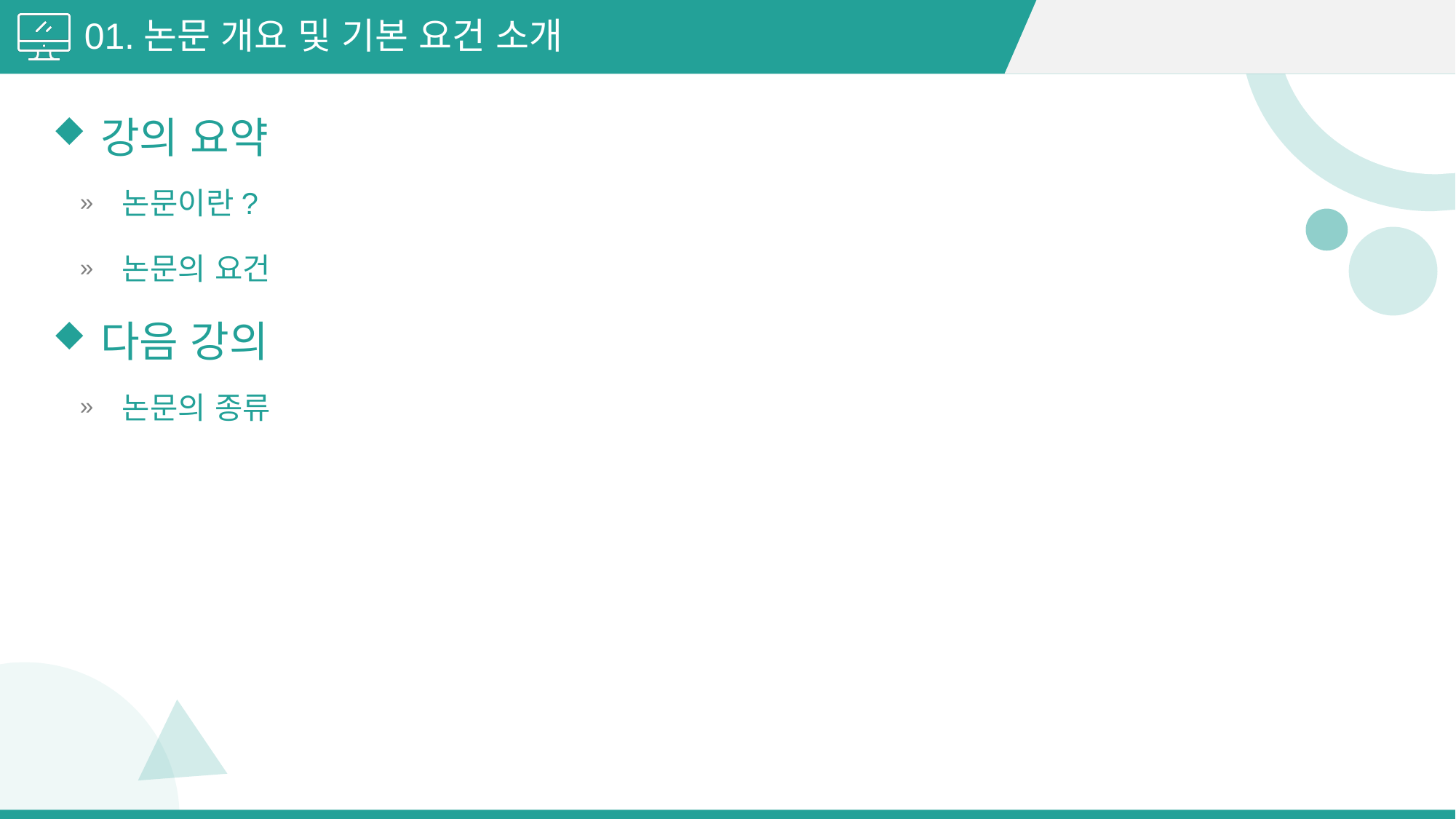

01.논문 개요 및 기본 요건 소개
강의 요약
논문이란?
논문의 요건
다음 강의
논문의 종류